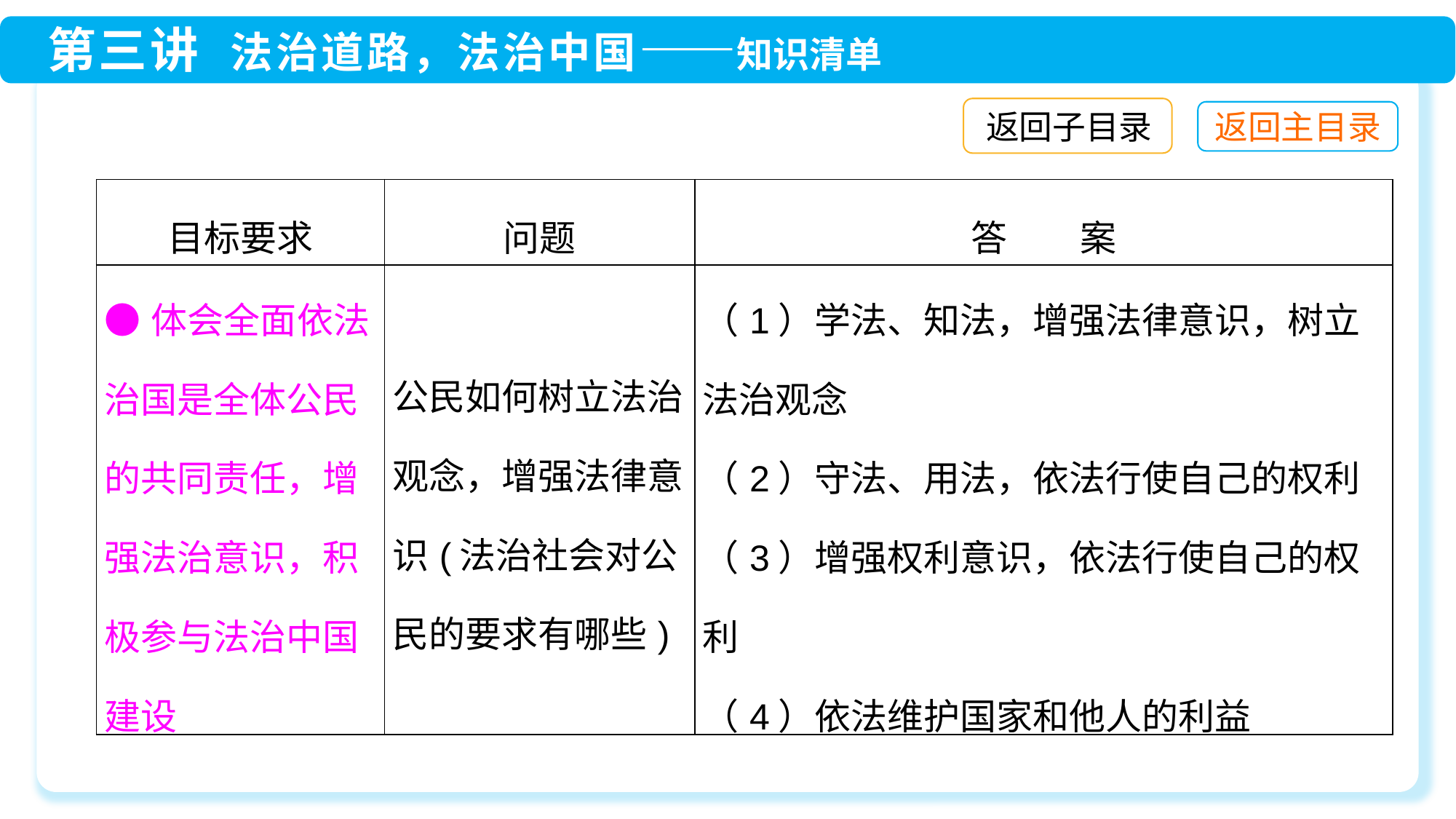

返回子目录
| 目标要求 | 问题 | 答　　案 |
| --- | --- | --- |
| ●体会全面依法治国是全体公民的共同责任，增强法治意识，积极参与法治中国建设 | 公民如何树立法治观念，增强法律意识(法治社会对公民的要求有哪些) | （1）学法、知法，增强法律意识，树立法治观念 （2）守法、用法，依法行使自己的权利 （3）增强权利意识，依法行使自己的权利 （4）依法维护国家和他人的利益 |